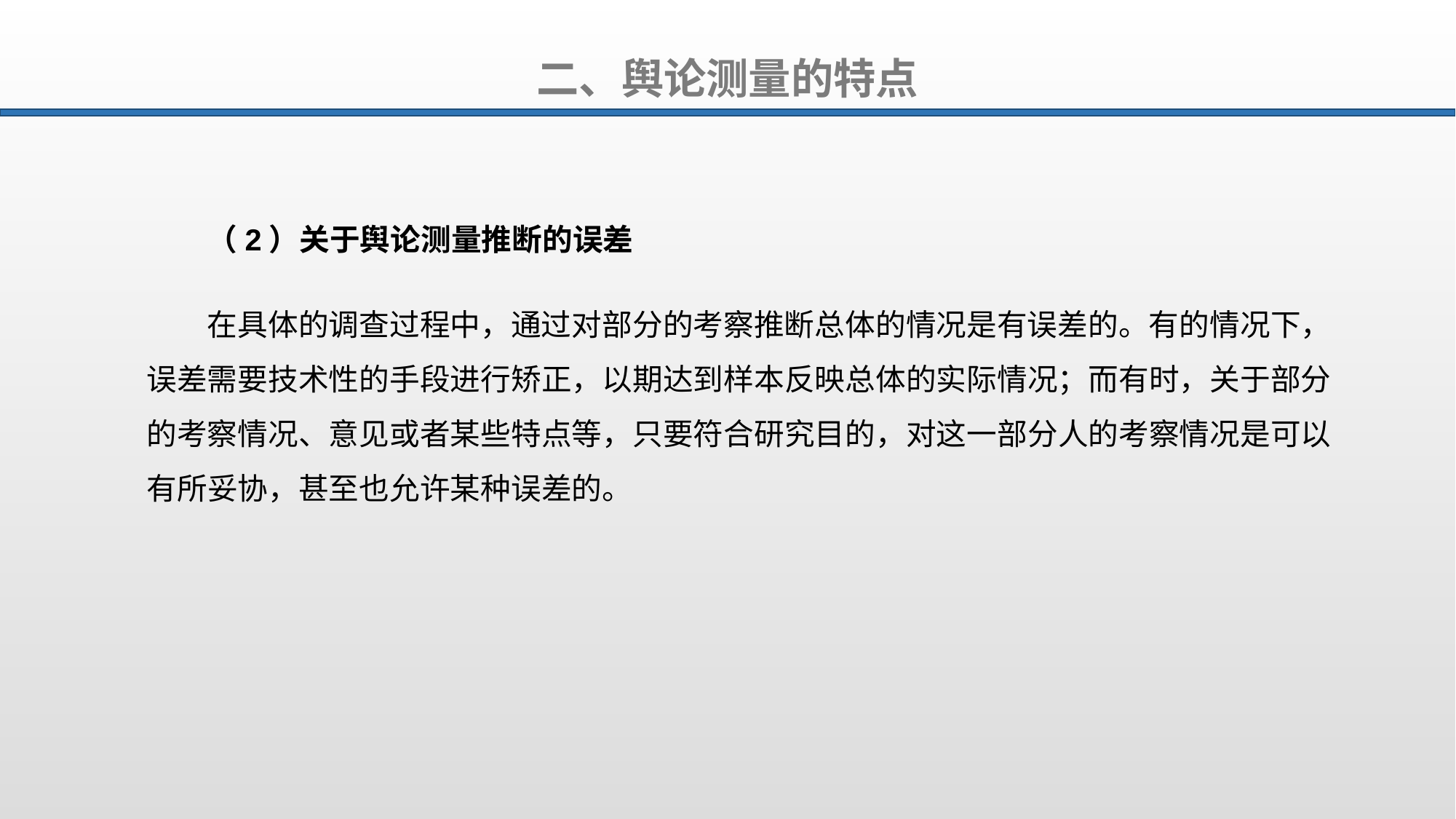

二、舆论测量的特点

（2）关于舆论测量推断的误差
在具体的调查过程中，通过对部分的考察推断总体的情况是有误差的。有的情况下，误差需要技术性的手段进行矫正，以期达到样本反映总体的实际情况；而有时，关于部分的考察情况、意见或者某些特点等，只要符合研究目的，对这一部分人的考察情况是可以有所妥协，甚至也允许某种误差的。